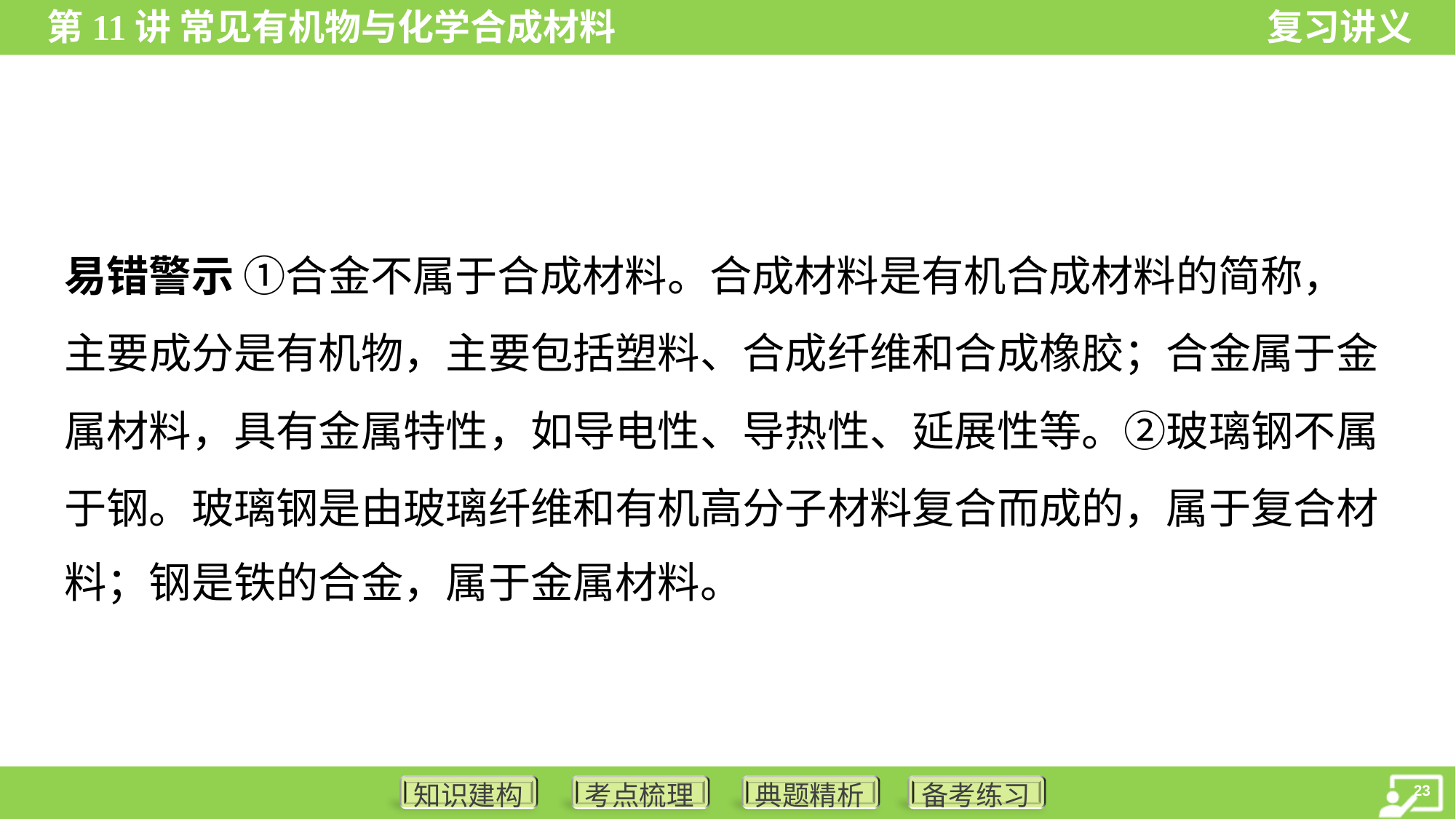

易错警示 ①合金不属于合成材料。合成材料是有机合成材料的简称，
主要成分是有机物，主要包括塑料、合成纤维和合成橡胶；合金属于金
属材料，具有金属特性，如导电性、导热性、延展性等。②玻璃钢不属
于钢。玻璃钢是由玻璃纤维和有机高分子材料复合而成的，属于复合材
料；钢是铁的合金，属于金属材料。